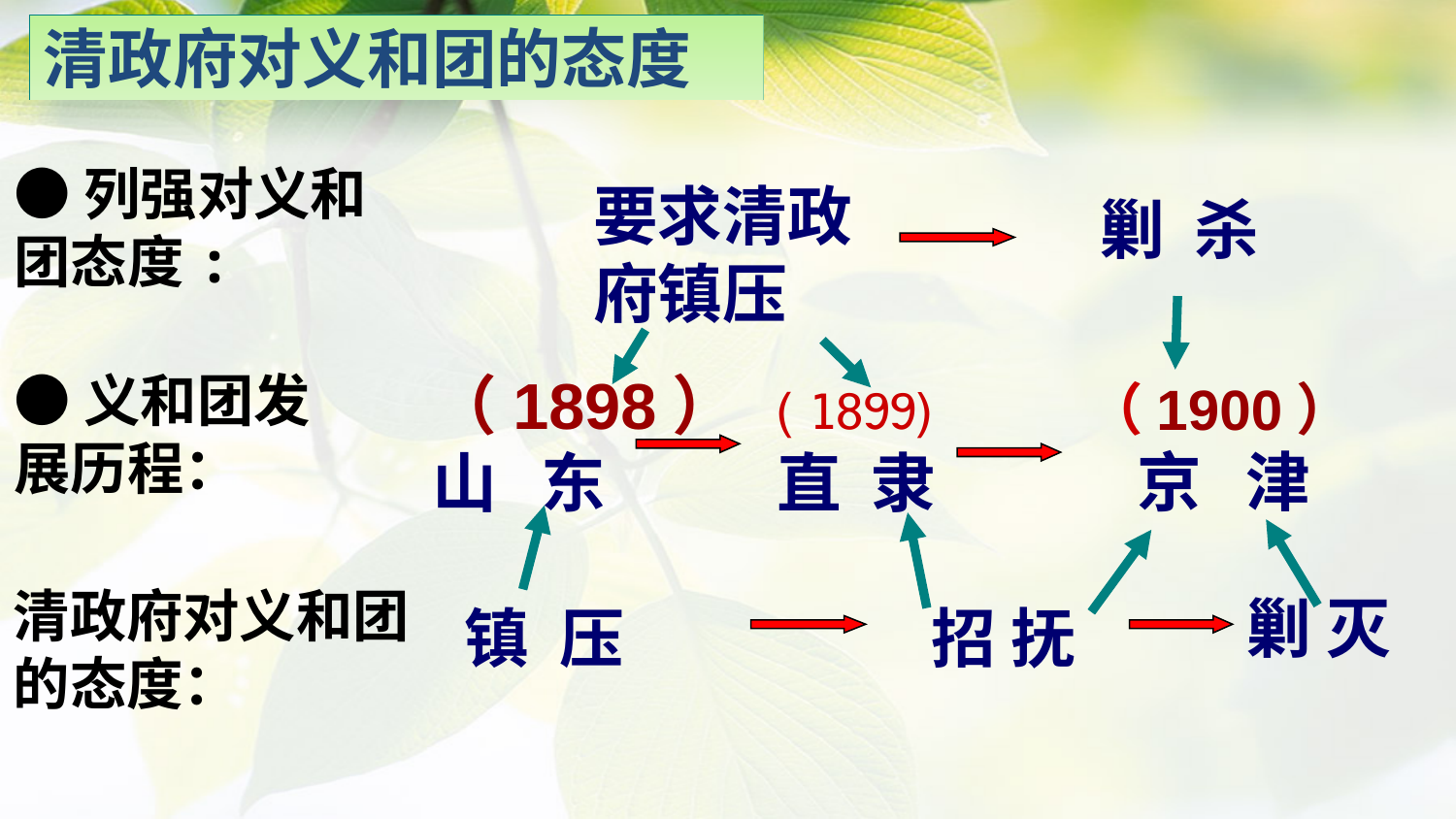

清政府对义和团的态度
●列强对义和团态度:
要求清政府镇压
剿  杀

●义和团发展历程：
（1898） 山   东
( 1899)   直  隶

（1900）     京   津

清政府对义和团的态度：
剿 灭
镇  压
招 抚